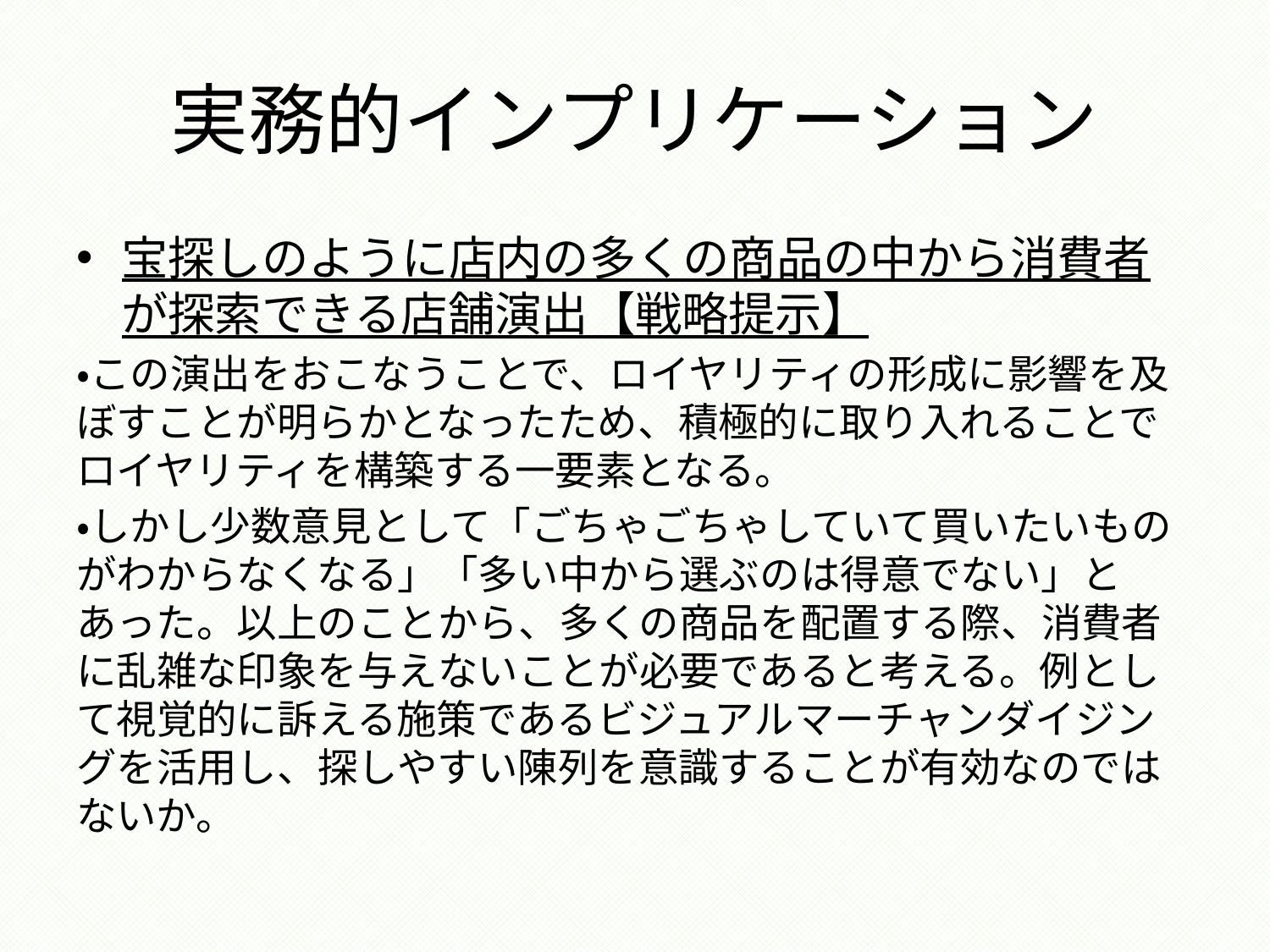

# 実務的インプリケーション
宝探しのように店内の多くの商品の中から消費者が探索できる店舗演出【戦略提示】
・この演出をおこなうことで、ロイヤリティの形成に影響を及ぼすことが明らかとなったため、積極的に取り入れることでロイヤリティを構築する一要素となる。
・しかし少数意見として「ごちゃごちゃしていて買いたいものがわからなくなる」「多い中から選ぶのは得意でない」とあった。以上のことから、多くの商品を配置する際、消費者に乱雑な印象を与えないことが必要であると考える。例として視覚的に訴える施策であるビジュアルマーチャンダイジングを活用し、探しやすい陳列を意識することが有効なのではないか。